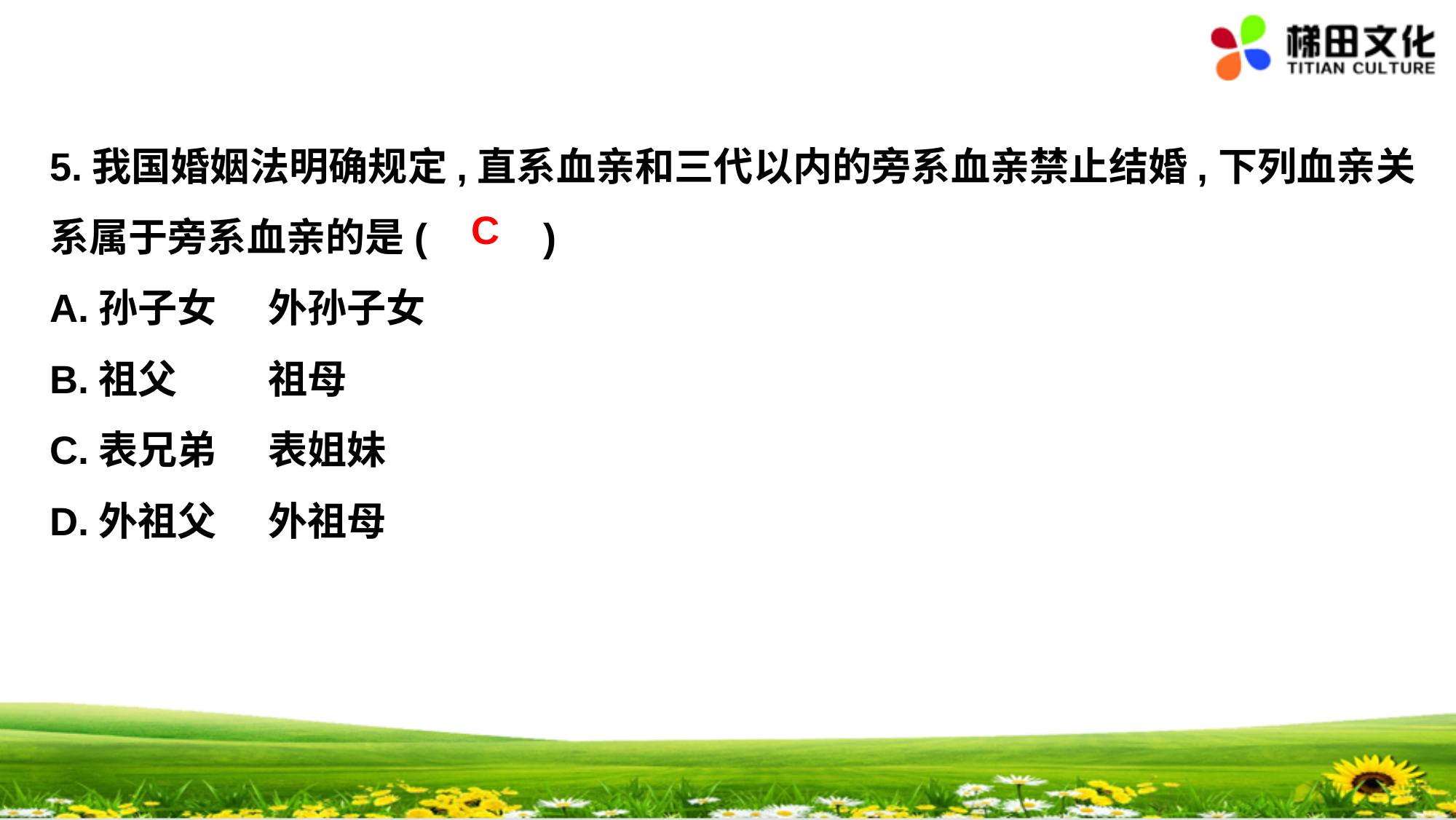

5.我国婚姻法明确规定,直系血亲和三代以内的旁系血亲禁止结婚,下列血亲关
系属于旁系血亲的是(　  　)
A.孙子女 　	外孙子女
B.祖父　	祖母
C.表兄弟 　	表姐妹
D.外祖父　	外祖母
C